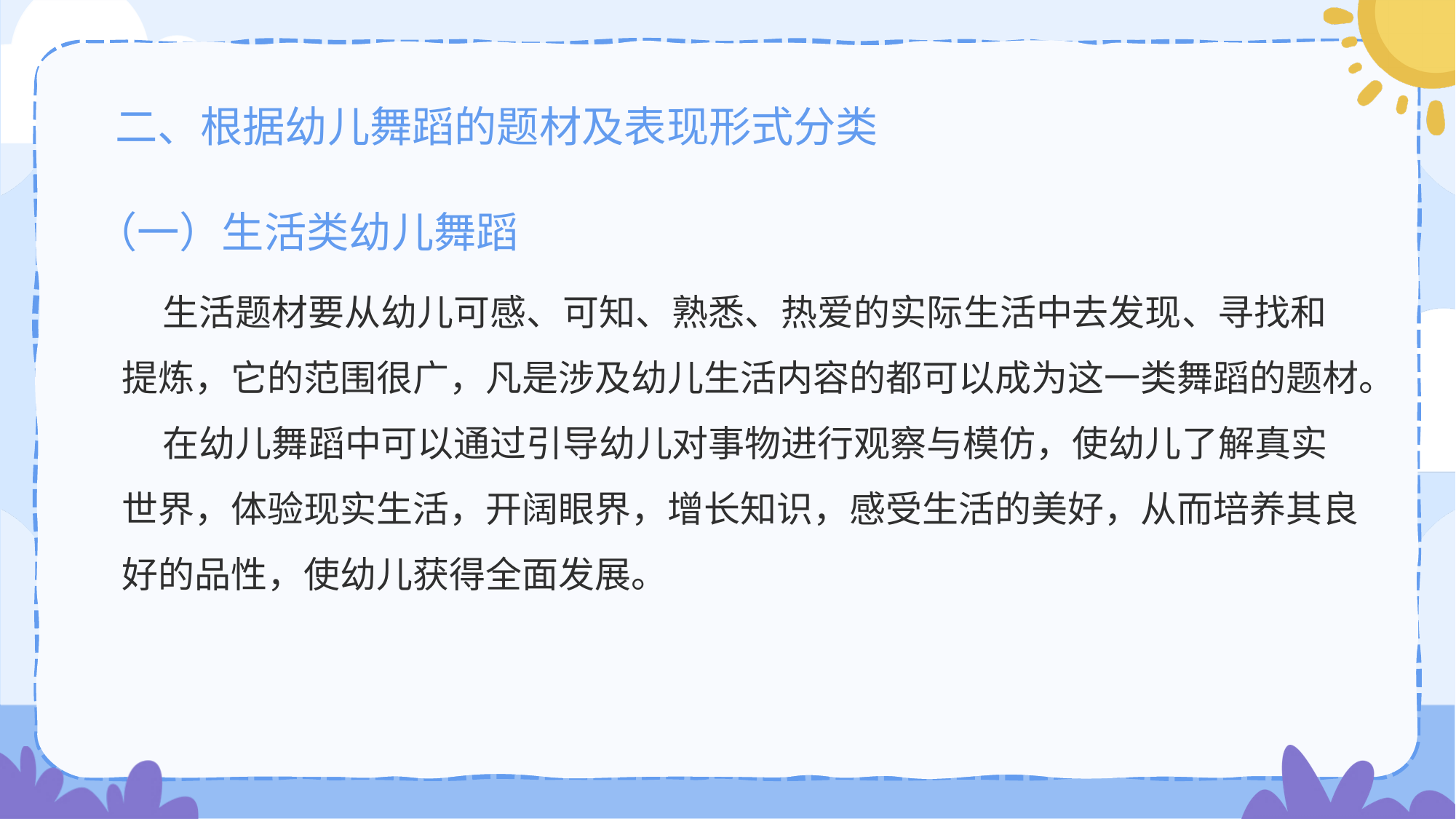

二、根据幼儿舞蹈的题材及表现形式分类
（一）生活类幼儿舞蹈
    生活题材要从幼儿可感、可知、熟悉、热爱的实际生活中去发现、寻找和提炼，它的范围很广，凡是涉及幼儿生活内容的都可以成为这一类舞蹈的题材。
    在幼儿舞蹈中可以通过引导幼儿对事物进行观察与模仿，使幼儿了解真实世界，体验现实生活，开阔眼界，增长知识，感受生活的美好，从而培养其良好的品性，使幼儿获得全面发展。